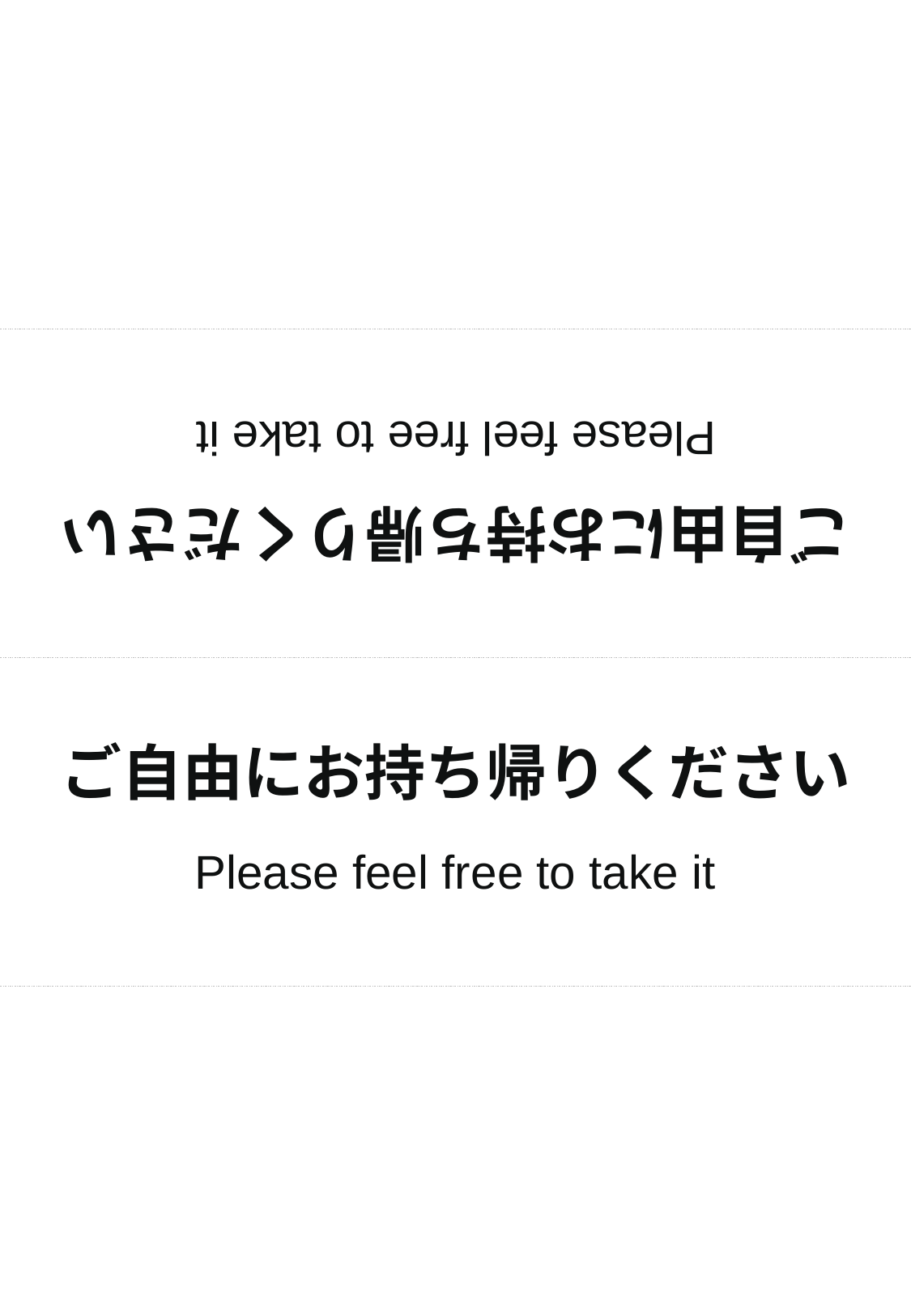

ご自由にお持ち帰りください
Please feel free to take it
ご自由にお持ち帰りください
Please feel free to take it